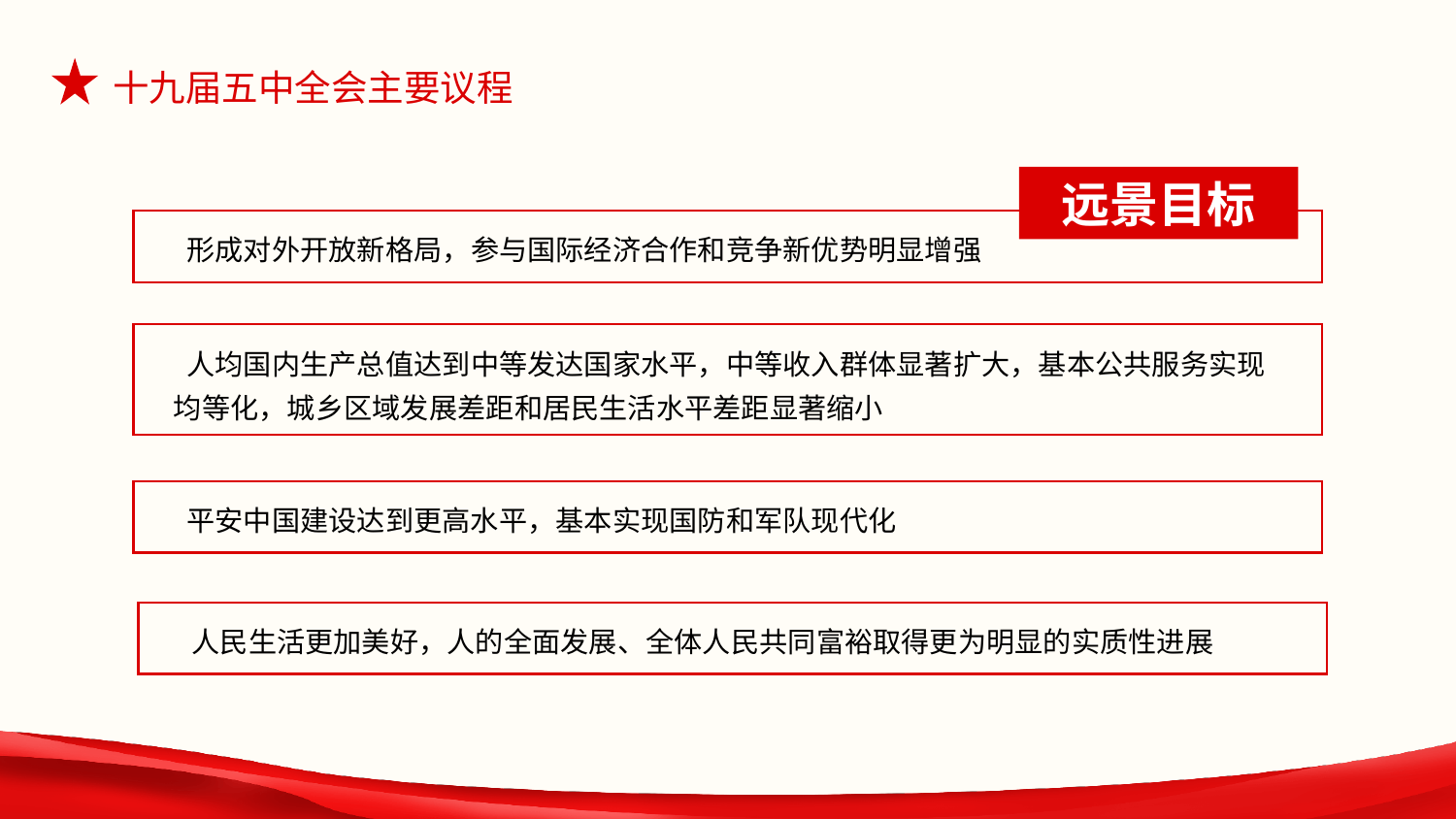

远景目标

 形成对外开放新格局，参与国际经济合作和竞争新优势明显增强

 人均国内生产总值达到中等发达国家水平，中等收入群体显著扩大，基本公共服务实现均等化，城乡区域发展差距和居民生活水平差距显著缩小

 平安中国建设达到更高水平，基本实现国防和军队现代化

 人民生活更加美好，人的全面发展、全体人民共同富裕取得更为明显的实质性进展